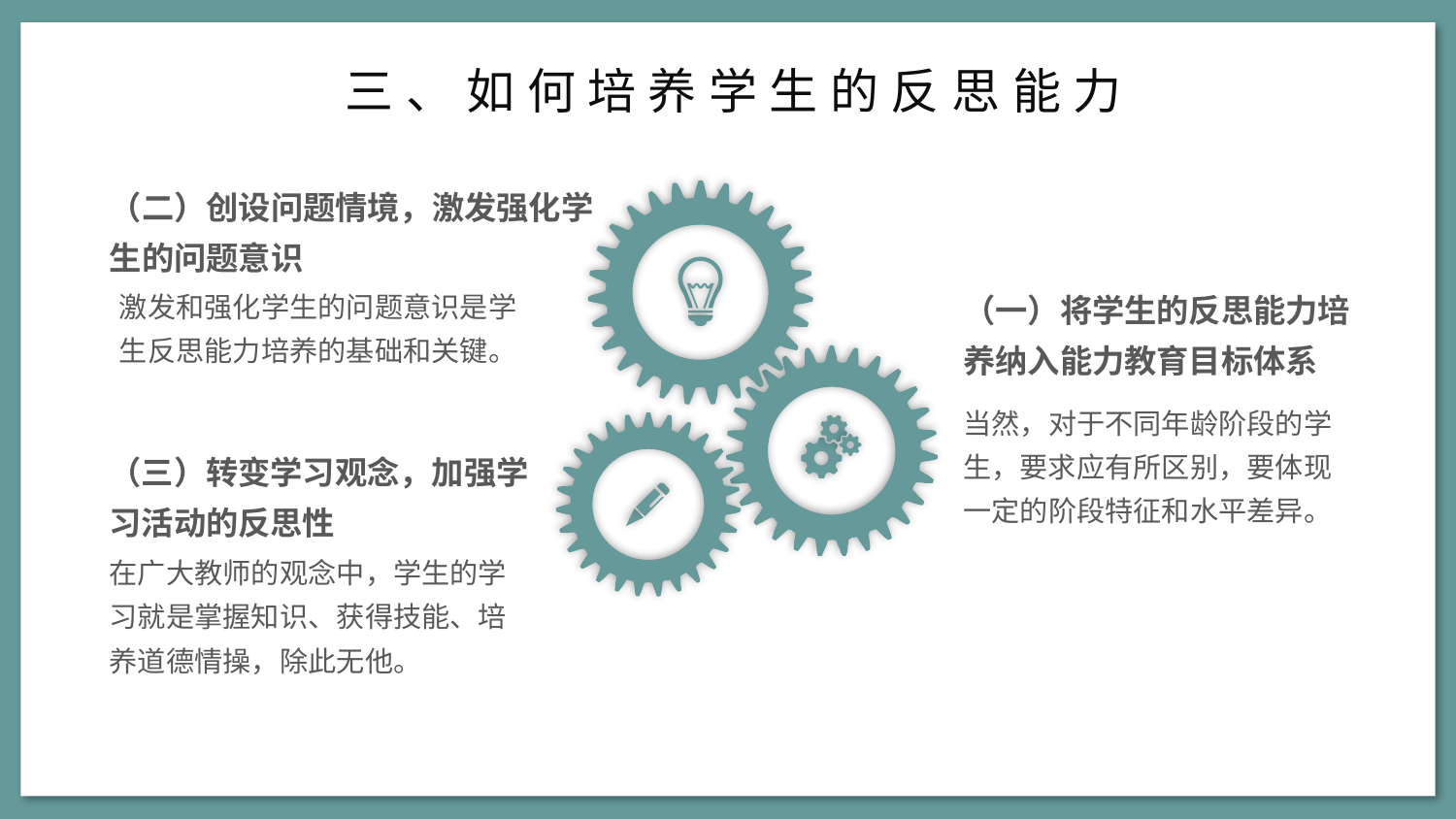

三、如何培养学生的反思能力
（二）创设问题情境，激发强化学生的问题意识
激发和强化学生的问题意识是学生反思能力培养的基础和关键。

（一）将学生的反思能力培养纳入能力教育目标体系
当然，对于不同年龄阶段的学生，要求应有所区别，要体现一定的阶段特征和水平差异。
（三）转变学习观念，加强学习活动的反思性
在广大教师的观念中，学生的学习就是掌握知识、获得技能、培养道德情操，除此无他。